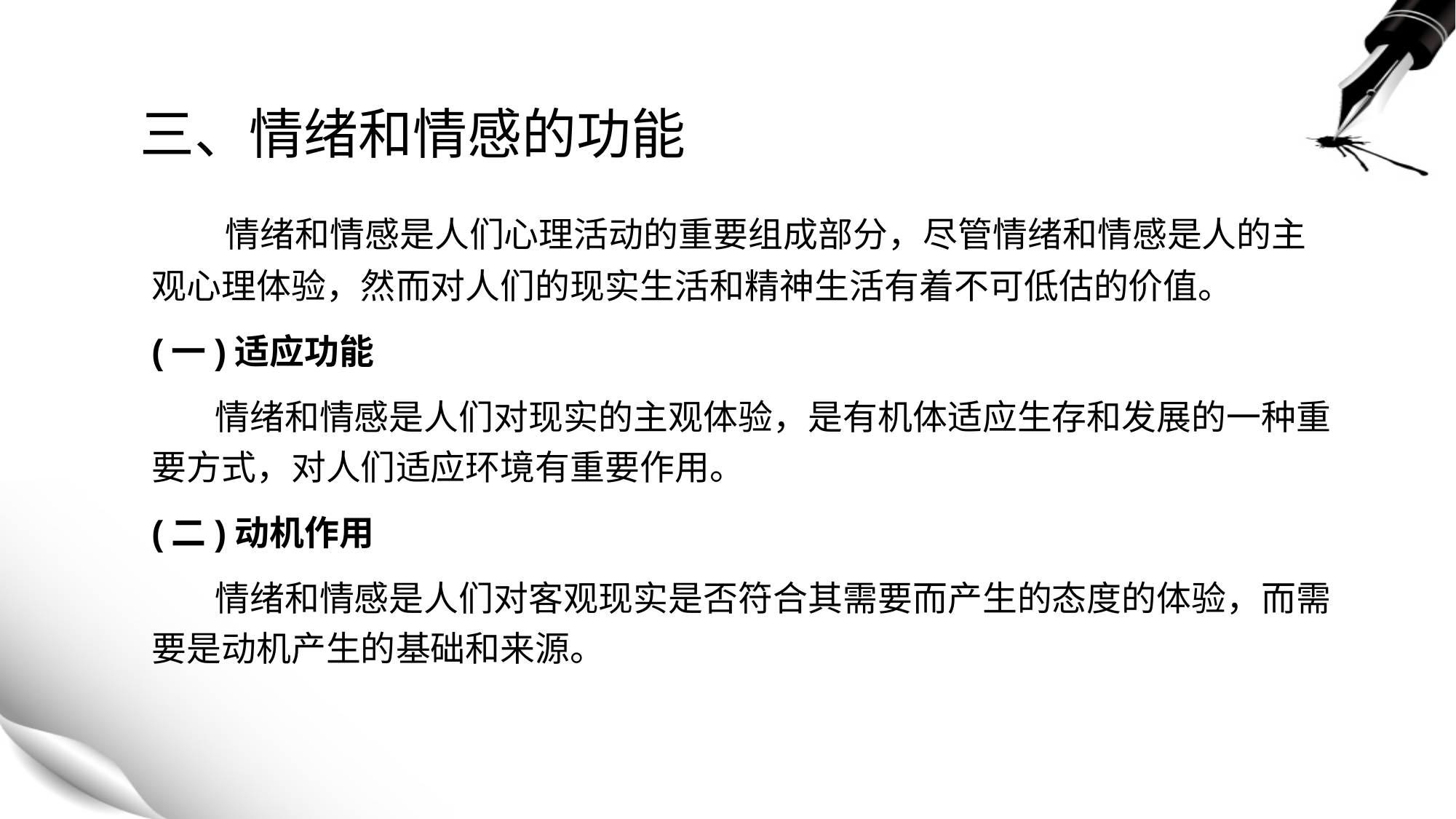

# 三、情绪和情感的功能
       情绪和情感是人们心理活动的重要组成部分，尽管情绪和情感是人的主观心理体验，然而对人们的现实生活和精神生活有着不可低估的价值。
(一)适应功能
       情绪和情感是人们对现实的主观体验，是有机体适应生存和发展的一种重要方式，对人们适应环境有重要作用。
(二)动机作用
       情绪和情感是人们对客观现实是否符合其需要而产生的态度的体验，而需要是动机产生的基础和来源。